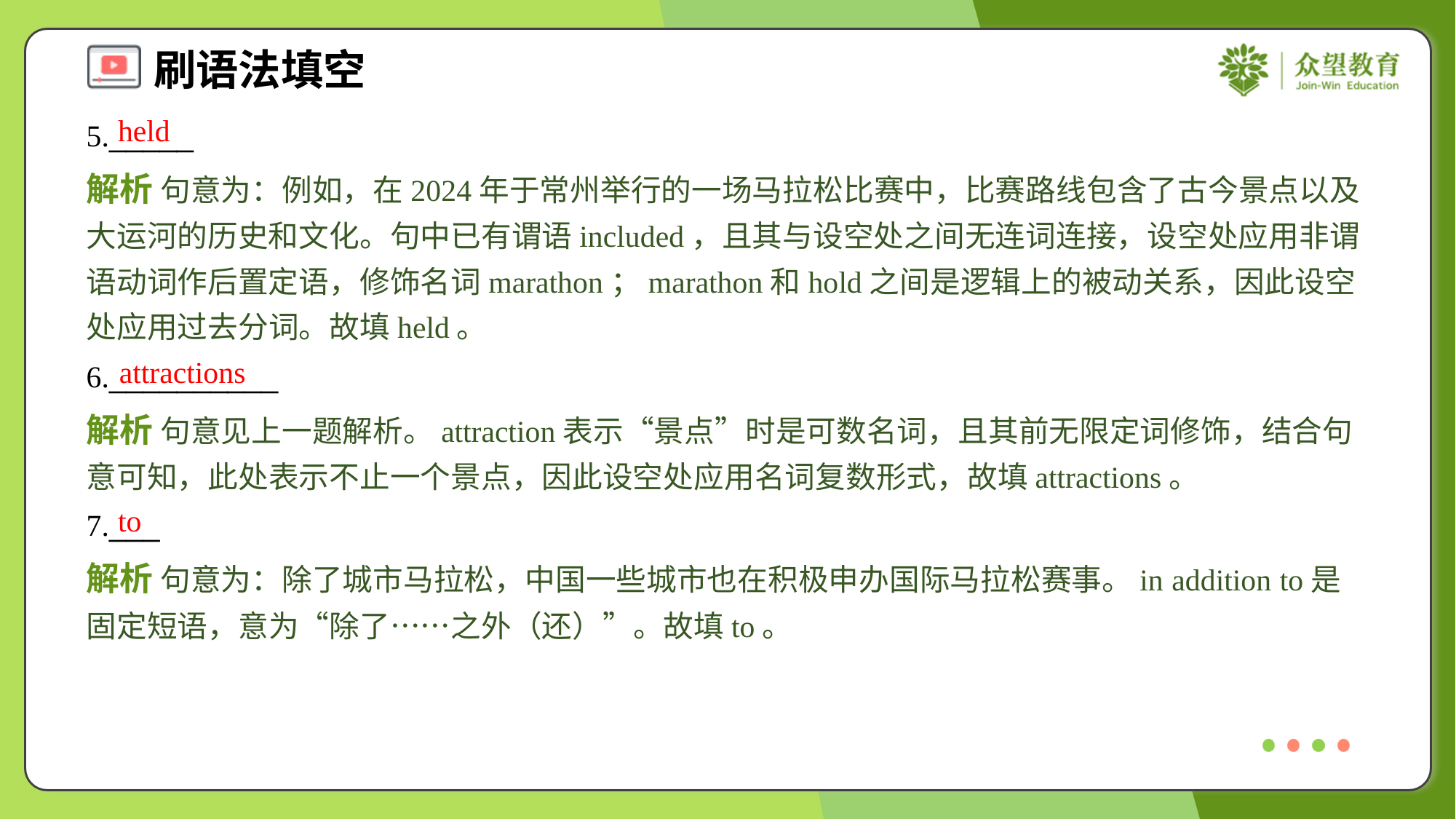

held
5._____
解析 句意为：例如，在2024年于常州举行的一场马拉松比赛中，比赛路线包含了古今景点以及大运河的历史和文化。句中已有谓语included，且其与设空处之间无连词连接，设空处应用非谓语动词作后置定语，修饰名词marathon；marathon和hold之间是逻辑上的被动关系，因此设空处应用过去分词。故填held。
attractions
6.__________
解析 句意见上一题解析。attraction表示“景点”时是可数名词，且其前无限定词修饰，结合句意可知，此处表示不止一个景点，因此设空处应用名词复数形式，故填attractions。
to
7.___
解析 句意为：除了城市马拉松，中国一些城市也在积极申办国际马拉松赛事。in addition to是固定短语，意为“除了……之外（还）”。故填to。